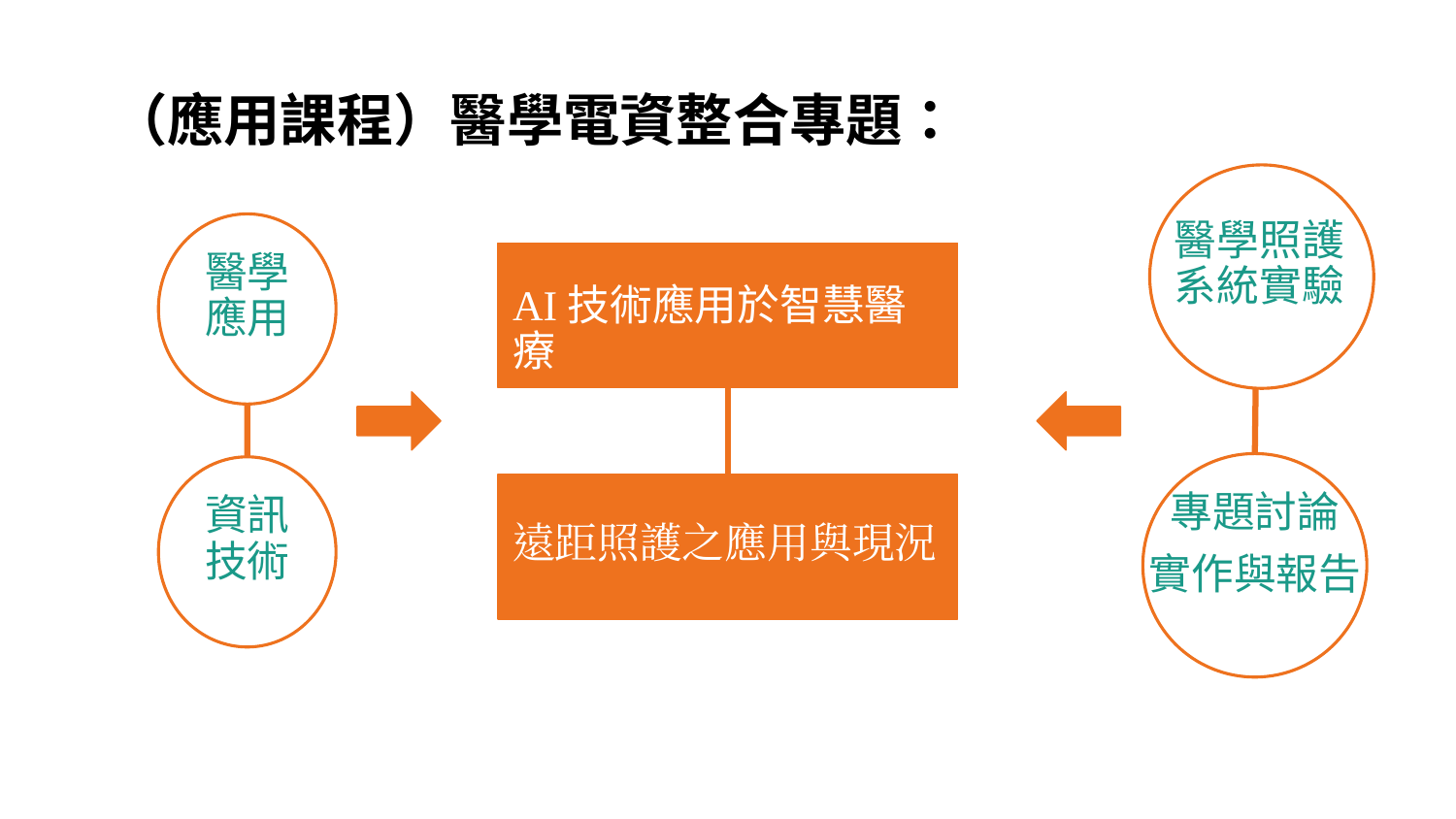

# （應用課程）醫學電資整合專題：

切入跨領域基礎課程
醫學照護系統實驗

醫學應用

AI技術應用於智慧醫療

專題討論
實作與報告
資訊技術
遠距照護之應用與現況